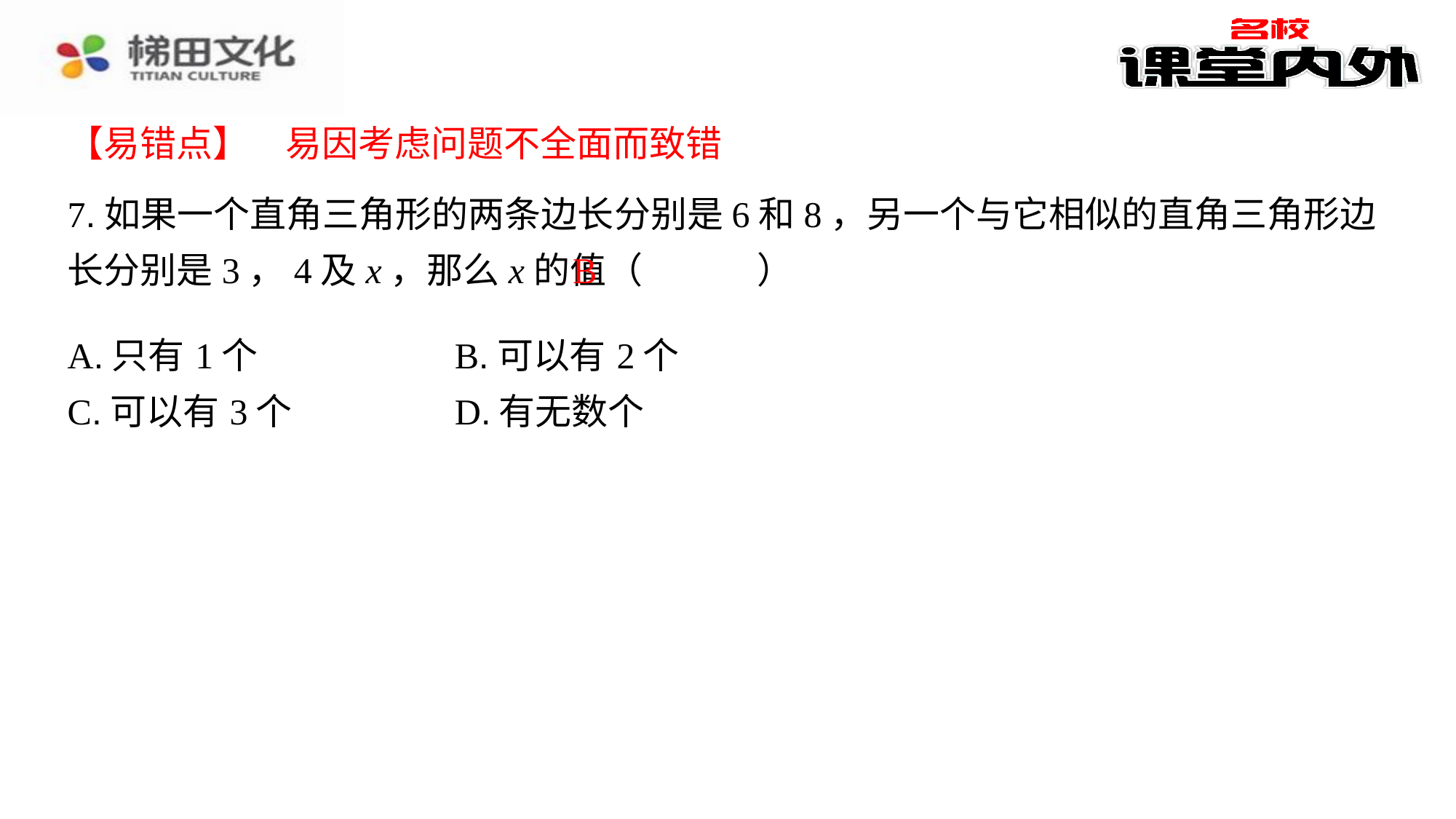

【易错点】　易因考虑问题不全面而致错
7.如果一个直角三角形的两条边长分别是6和8，另一个与它相似的直角三角形边长分别是3，4及x，那么x的值（　B　）
B
| A.只有1个 | B.可以有2个 |
| --- | --- |
| C.可以有3个 | D.有无数个 |